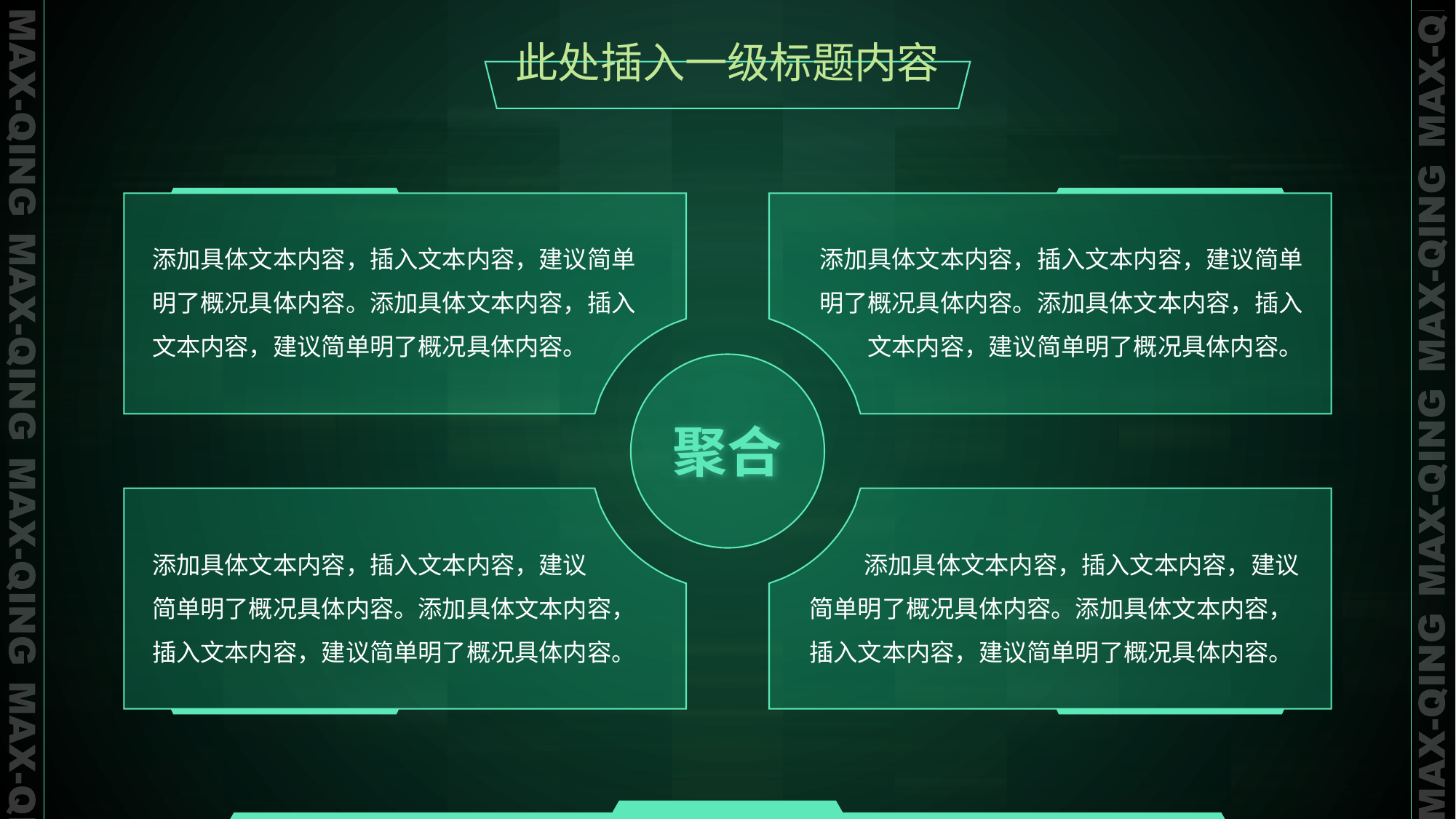

此处插入一级标题内容

添加具体文本内容，插入文本内容，建议简单明了概况具体内容。添加具体文本内容，插入文本内容，建议简单明了概况具体内容。
添加具体文本内容，插入文本内容，建议简单明了概况具体内容。添加具体文本内容，插入文本内容，建议简单明了概况具体内容。
聚合
添加具体文本内容，插入文本内容，建议
简单明了概况具体内容。添加具体文本内容，插入文本内容，建议简单明了概况具体内容。
添加具体文本内容，插入文本内容，建议简单明了概况具体内容。添加具体文本内容，插入文本内容，建议简单明了概况具体内容。